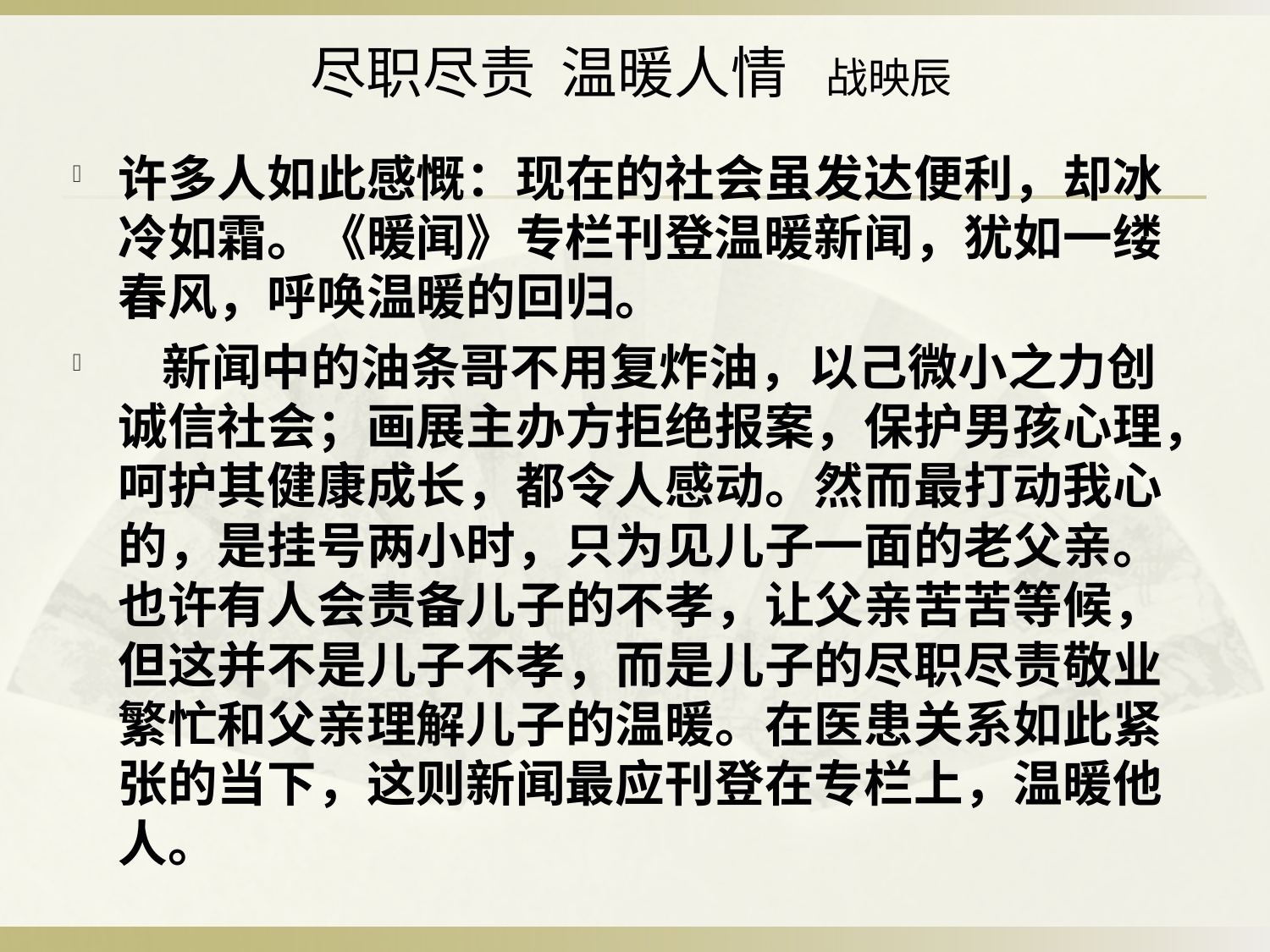

# 尽职尽责  温暖人情   战映辰
许多人如此感慨：现在的社会虽发达便利，却冰冷如霜。《暖闻》专栏刊登温暖新闻，犹如一缕春风，呼唤温暖的回归。
   新闻中的油条哥不用复炸油，以己微小之力创诚信社会；画展主办方拒绝报案，保护男孩心理，呵护其健康成长，都令人感动。然而最打动我心的，是挂号两小时，只为见儿子一面的老父亲。也许有人会责备儿子的不孝，让父亲苦苦等候，但这并不是儿子不孝，而是儿子的尽职尽责敬业繁忙和父亲理解儿子的温暖。在医患关系如此紧张的当下，这则新闻最应刊登在专栏上，温暖他人。